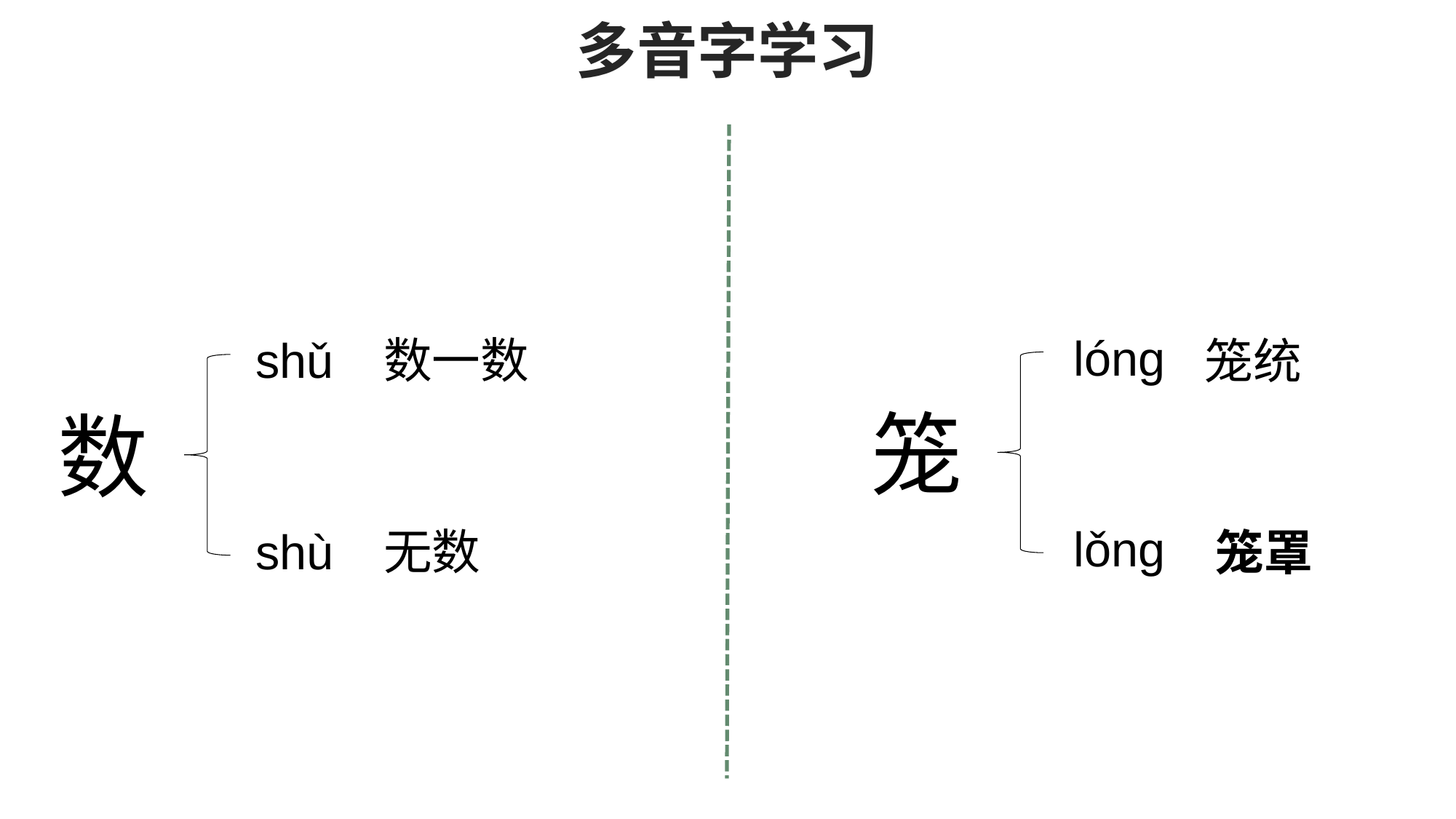

多音字学习
lóng
shǔ
数一数
笼统

笼
数
lǒng
shù
无数
笼罩